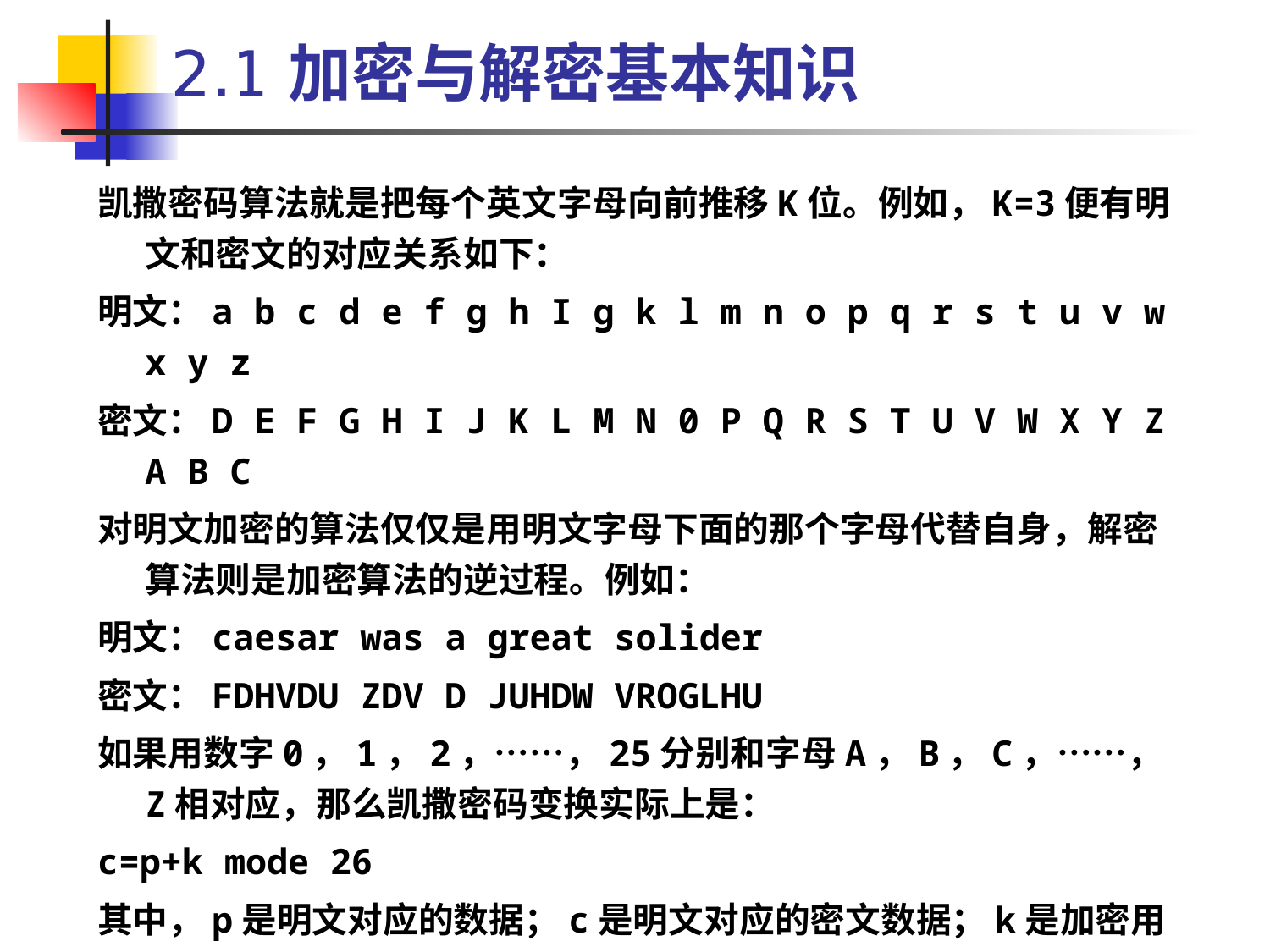

# 2.1加密与解密基本知识
凯撒密码算法就是把每个英文字母向前推移K位。例如，K=3便有明文和密文的对应关系如下：
明文：a b c d e f g h I g k l m n o p q r s t u v w x y z
密文：D E F G H I J K L M N 0 P Q R S T U V W X Y Z A B C
对明文加密的算法仅仅是用明文字母下面的那个字母代替自身，解密算法则是加密算法的逆过程。例如：
明文：caesar was a great solider
密文：FDHVDU ZDV D JUHDW VROGLHU
如果用数字0，1，2，……，25分别和字母A，B，C，……，Z相对应，那么凯撒密码变换实际上是：
c=p+k mode 26
其中，p是明文对应的数据；c是明文对应的密文数据；k是加密用的参数，即密钥。

6